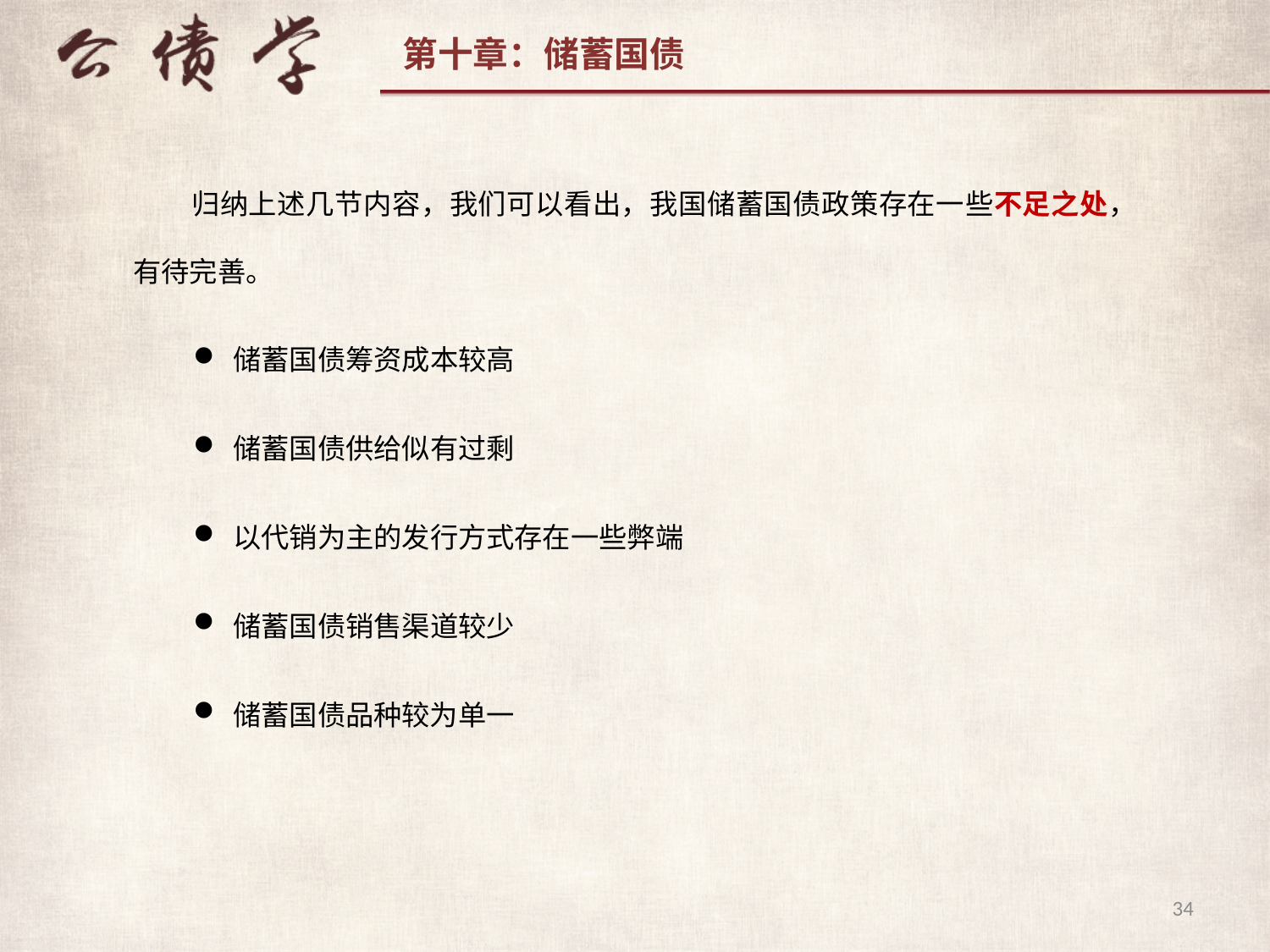

归纳上述几节内容，我们可以看出，我国储蓄国债政策存在一些不足之处，有待完善。
储蓄国债筹资成本较高
储蓄国债供给似有过剩
以代销为主的发行方式存在一些弊端
储蓄国债销售渠道较少
储蓄国债品种较为单一
34